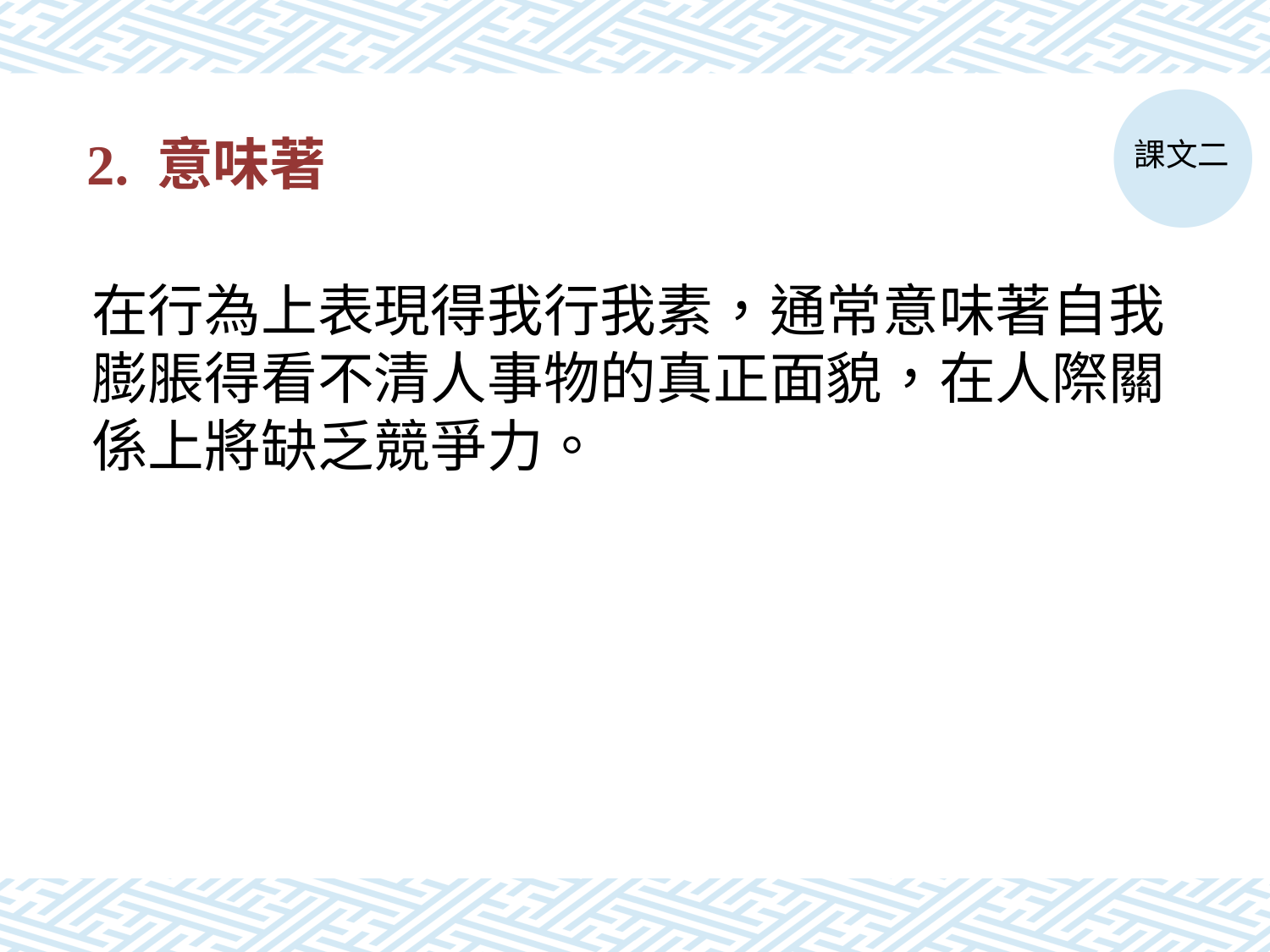

課文二
# 2. 意味著
在行為上表現得我行我素，通常意味著自我膨脹得看不清人事物的真正面貌，在人際關係上將缺乏競爭力。